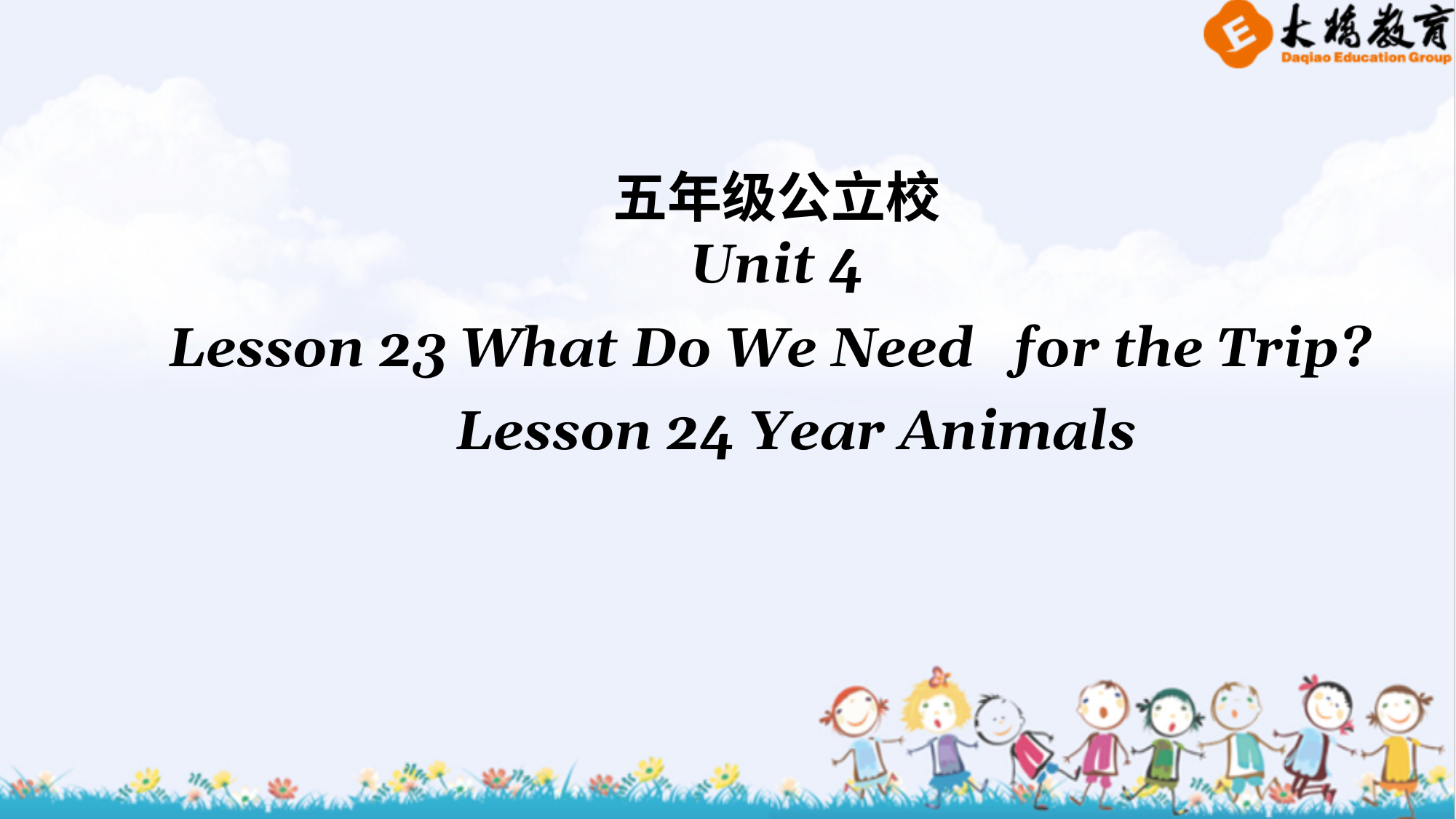

五年级公立校
Unit 4
Lesson 23 What Do We Need   for the Trip?
                        Lesson 24 Year Animals